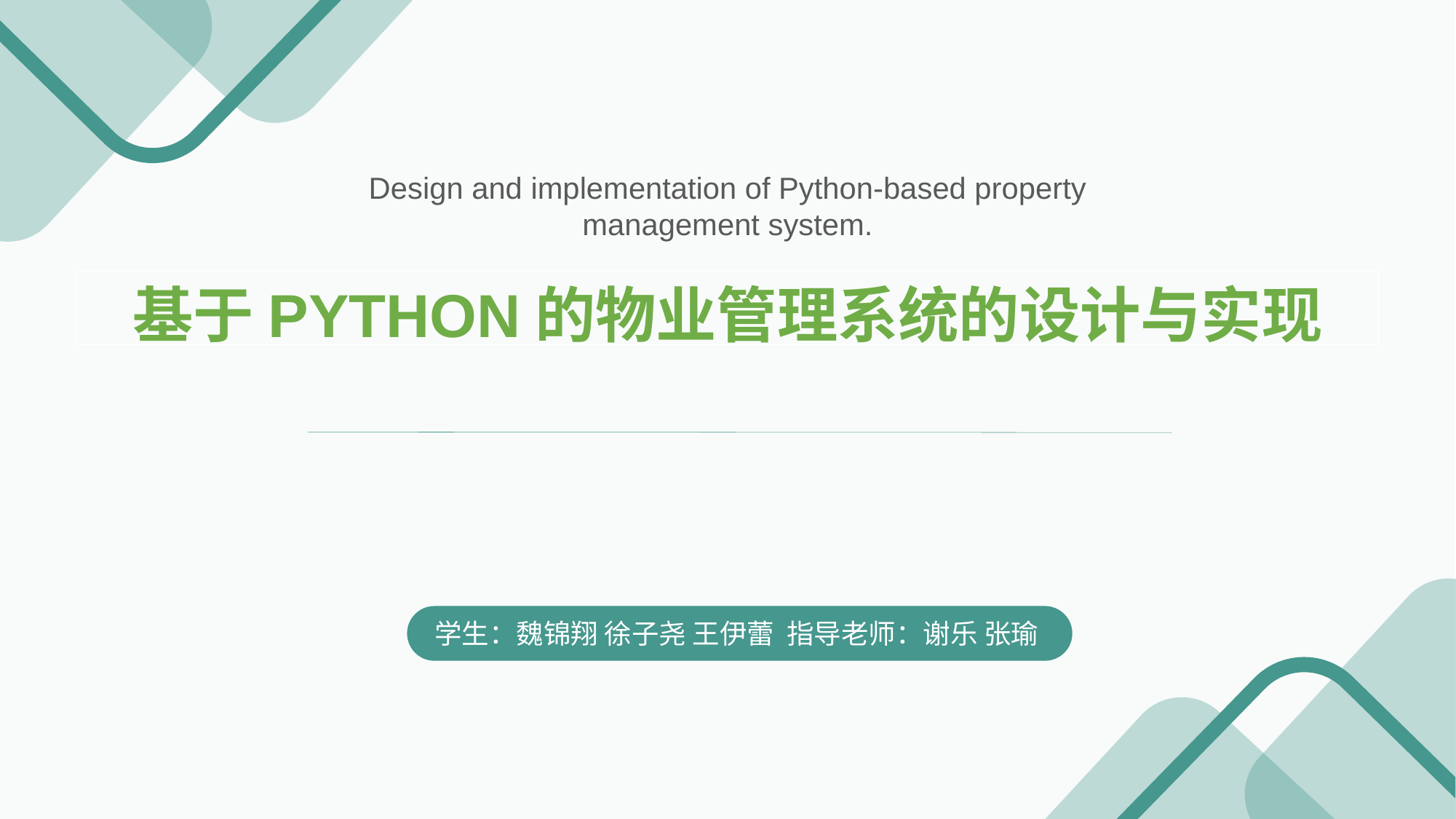

Design and implementation of Python-based property management system.
基于Python的物业管理系统的设计与实现

学生：魏锦翔 徐子尧 王伊蕾  指导老师：谢乐 张瑜